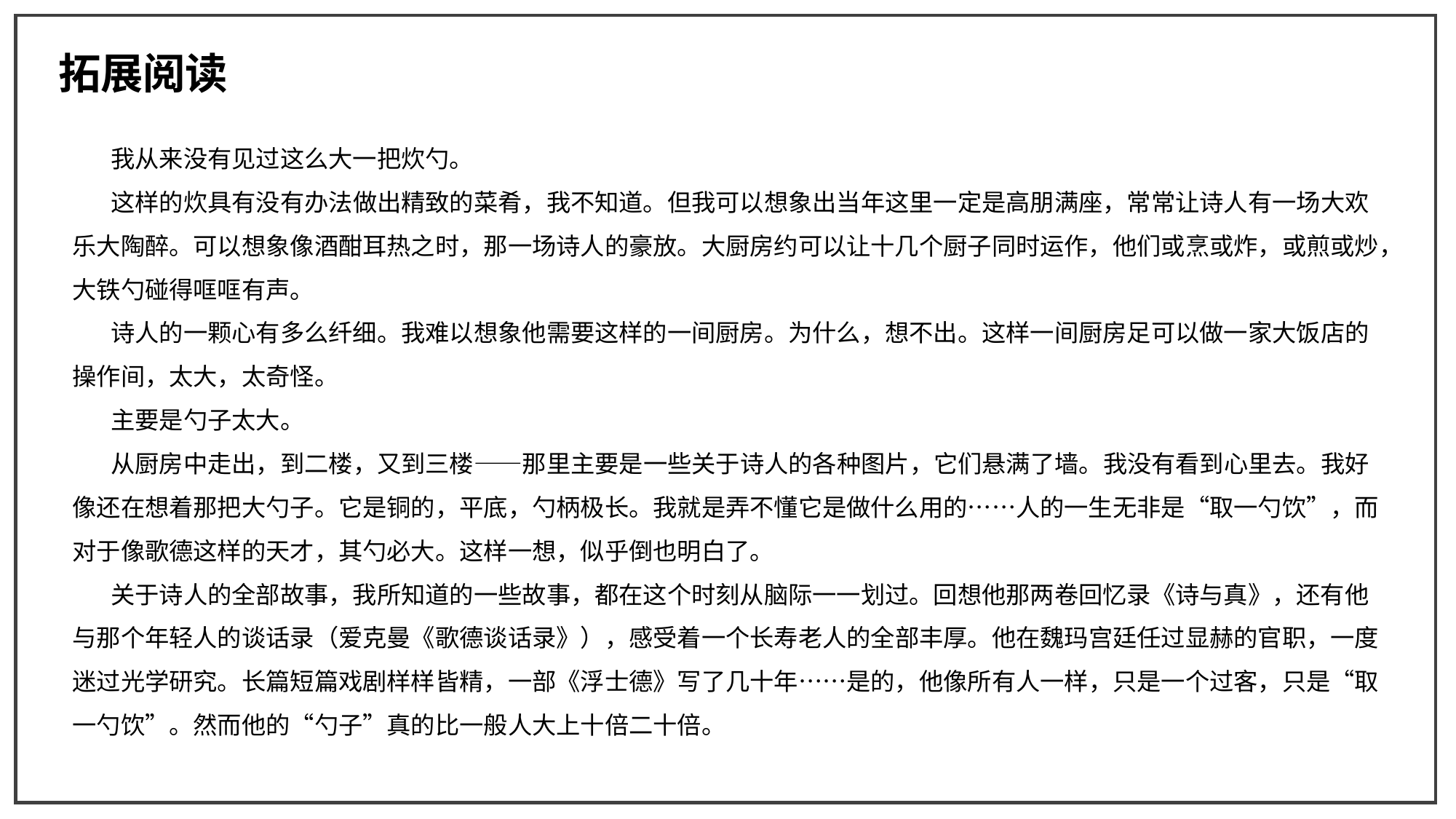

拓展阅读
      我从来没有见过这么大一把炊勺。
      这样的炊具有没有办法做出精致的菜肴，我不知道。但我可以想象出当年这里一定是高朋满座，常常让诗人有一场大欢乐大陶醉。可以想象像酒酣耳热之时，那一场诗人的豪放。大厨房约可以让十几个厨子同时运作，他们或烹或炸，或煎或炒，大铁勺碰得哐哐有声。
      诗人的一颗心有多么纤细。我难以想象他需要这样的一间厨房。为什么，想不出。这样一间厨房足可以做一家大饭店的操作间，太大，太奇怪。
      主要是勺子太大。
      从厨房中走出，到二楼，又到三楼——那里主要是一些关于诗人的各种图片，它们悬满了墙。我没有看到心里去。我好像还在想着那把大勺子。它是铜的，平底，勺柄极长。我就是弄不懂它是做什么用的……人的一生无非是“取一勺饮”，而对于像歌德这样的天才，其勺必大。这样一想，似乎倒也明白了。
      关于诗人的全部故事，我所知道的一些故事，都在这个时刻从脑际一一划过。回想他那两卷回忆录《诗与真》，还有他与那个年轻人的谈话录（爱克曼《歌德谈话录》），感受着一个长寿老人的全部丰厚。他在魏玛宫廷任过显赫的官职，一度迷过光学研究。长篇短篇戏剧样样皆精，一部《浮士德》写了几十年……是的，他像所有人一样，只是一个过客，只是“取一勺饮”。然而他的“勺子”真的比一般人大上十倍二十倍。